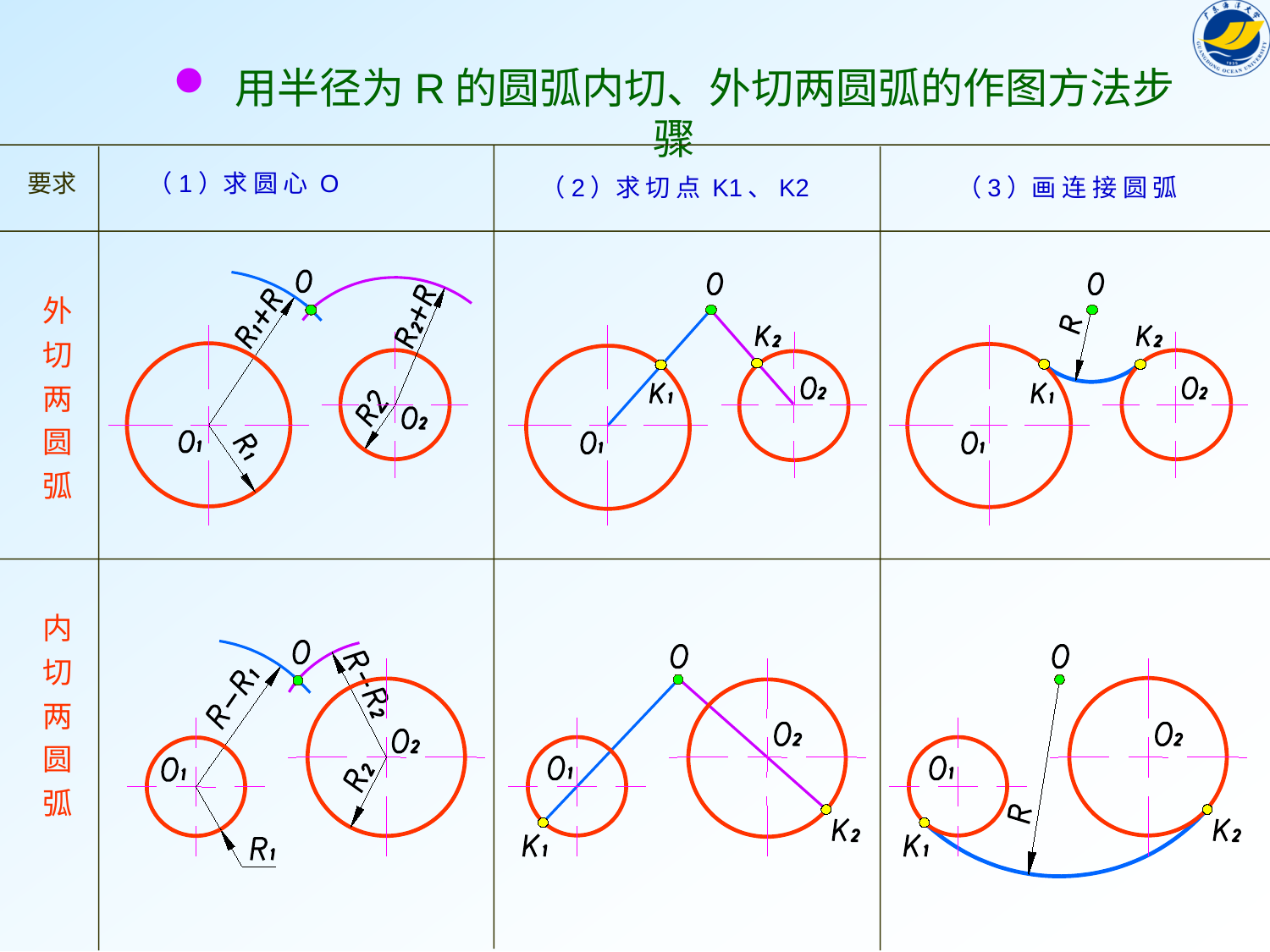

用半径为R的圆弧内切、外切两圆弧的作图方法步骤

要求

外
切
两
圆
弧

内
切
两
圆
弧
（1）求 圆 心 O
（2）求 切 点 K1、K2
（3）画 连 接 圆 弧